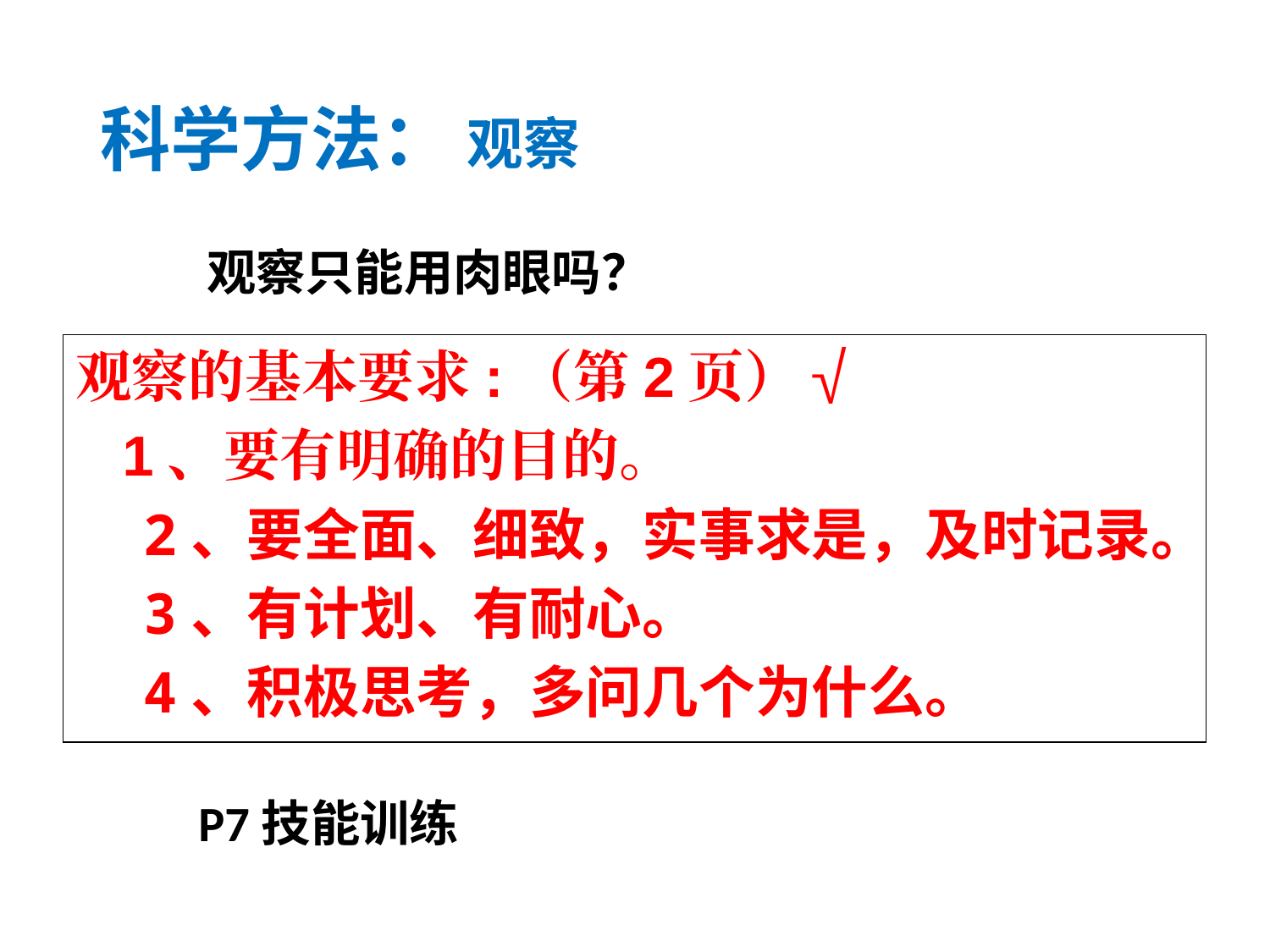

# 科学方法：
观察
观察只能用肉眼吗？
观察的基本要求:（第2页）√
   1、要有明确的目的。
  2、要全面、细致，实事求是，及时记录。
  3、有计划、有耐心。
  4、积极思考，多问几个为什么。
P7技能训练